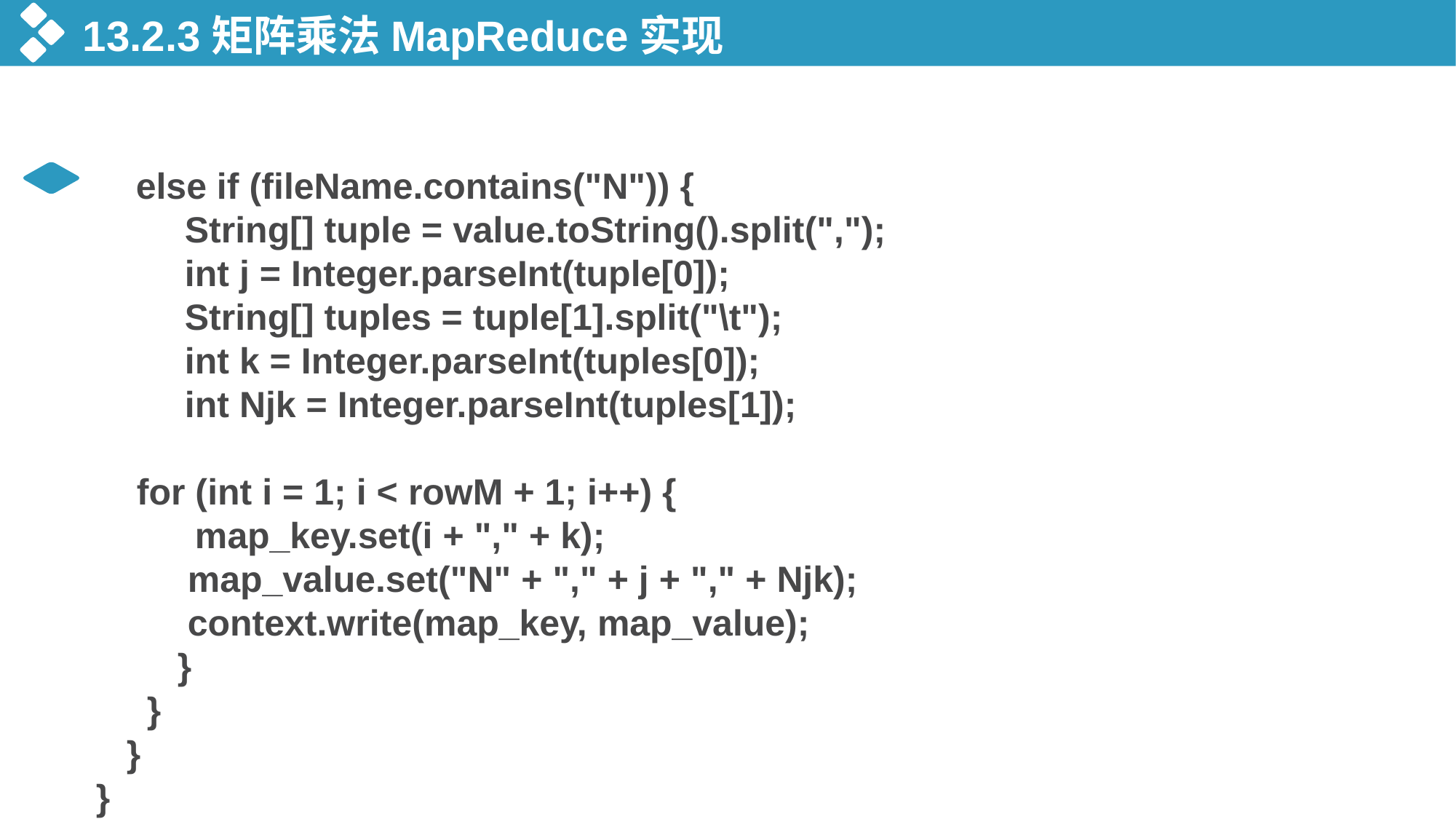

13.2.3矩阵乘法MapReduce实现

       else if (fileName.contains("N")) {
        	String[] tuple = value.toString().split(",");
        	int j = Integer.parseInt(tuple[0]);
        	String[] tuples = tuple[1].split("\t");
       	int k = Integer.parseInt(tuples[0]);
        	int Njk = Integer.parseInt(tuples[1]);

      for (int i = 1; i < rowM + 1; i++) {
          	 map_key.set(i + "," + k);
           map_value.set("N" + "," + j + "," + Njk);
           context.write(map_key, map_value);
          }
       }
     }
  }